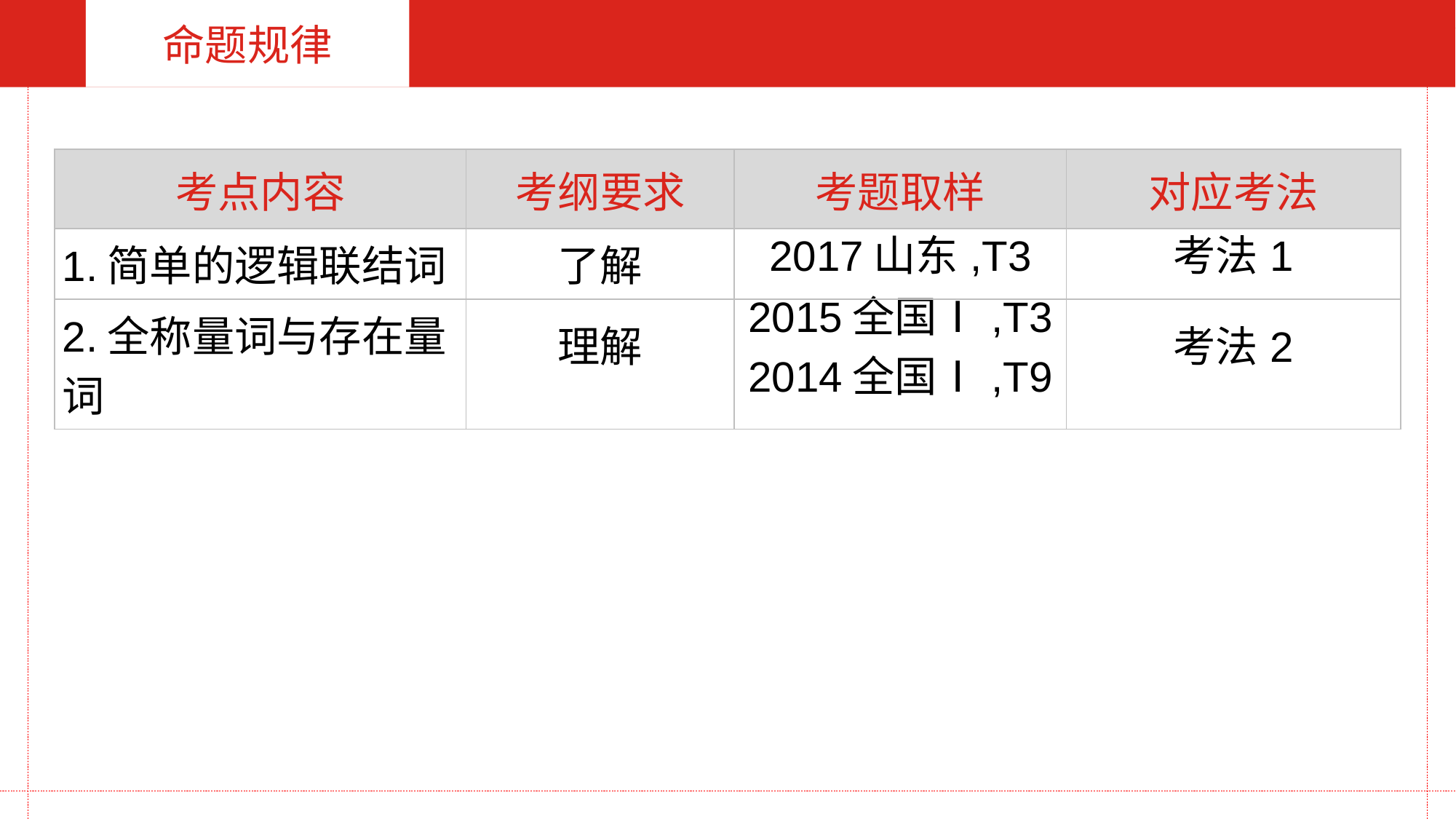

命题规律
| 考点内容 | 考纲要求 | 考题取样 | 对应考法 |
| --- | --- | --- | --- |
| 1.简单的逻辑联结词 | 了解 | 2017山东,T3 | 考法1 |
| 2.全称量词与存在量 词 | 理解 | 2015全国Ⅰ,T3 2014全国Ⅰ,T9 | 考法2 |